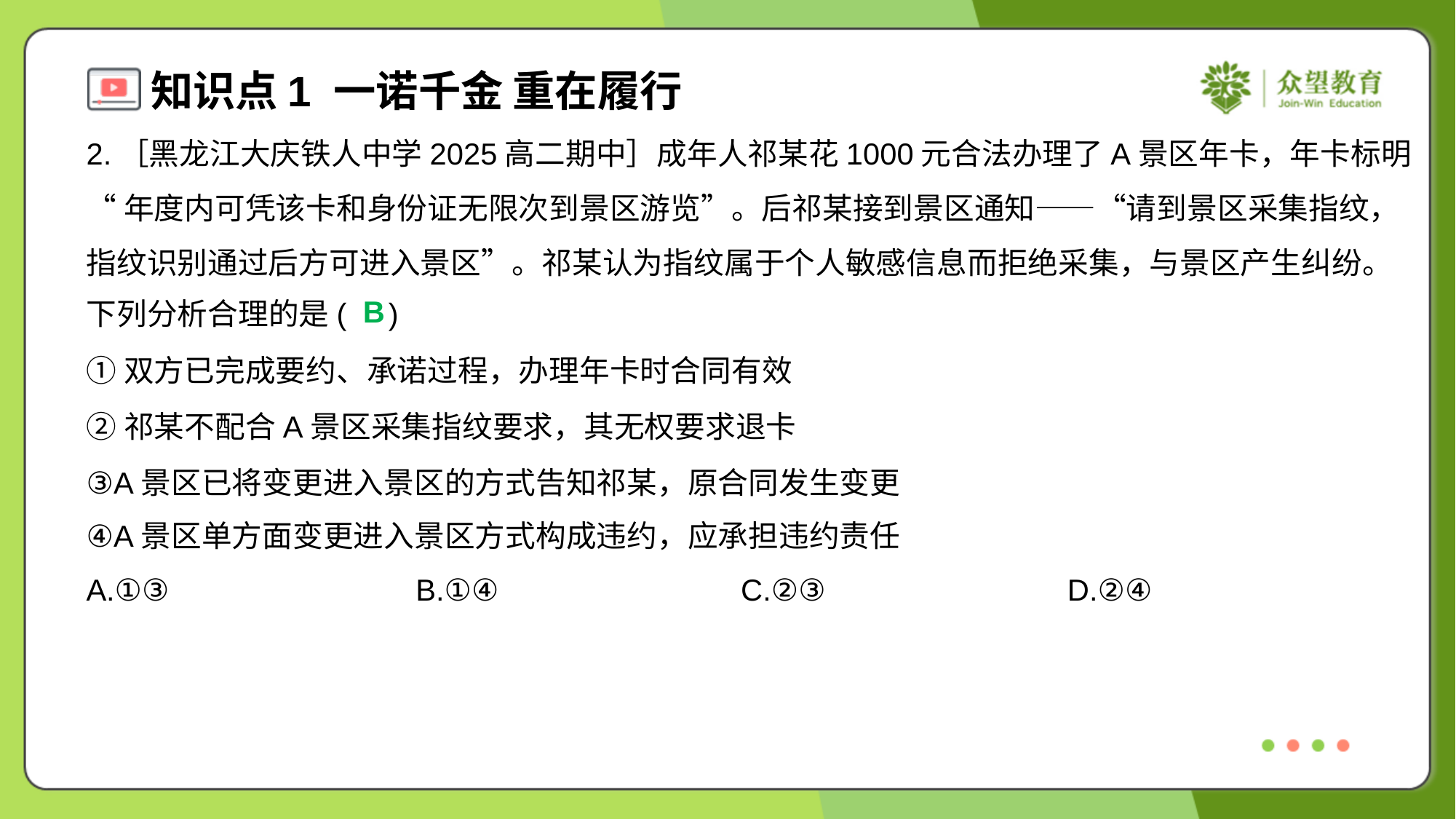

2.［黑龙江大庆铁人中学2025高二期中］成年人祁某花1000元合法办理了A景区年卡，年卡标明
“年度内可凭该卡和身份证无限次到景区游览”。后祁某接到景区通知——“请到景区采集指纹，
指纹识别通过后方可进入景区”。祁某认为指纹属于个人敏感信息而拒绝采集，与景区产生纠纷。
下列分析合理的是(     )
B
①双方已完成要约、承诺过程，办理年卡时合同有效
②祁某不配合A景区采集指纹要求，其无权要求退卡
③A景区已将变更进入景区的方式告知祁某，原合同发生变更
④A景区单方面变更进入景区方式构成违约，应承担违约责任
A.①③	B.①④	C.②③	D.②④